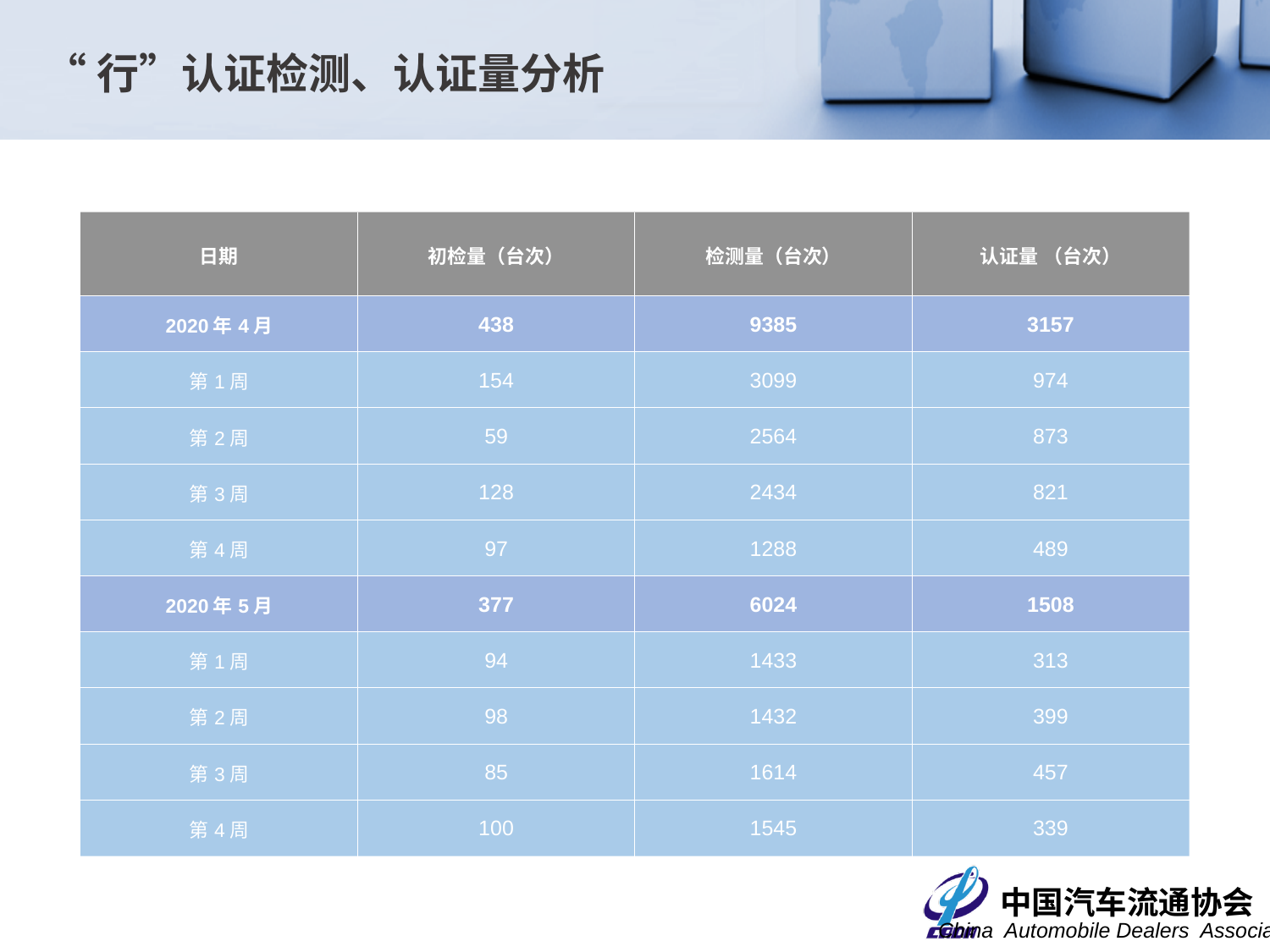

“行”认证检测、认证量分析
| 日期 | 初检量（台次） | 检测量（台次） | 认证量 （台次） |
| --- | --- | --- | --- |
| 2020年4月 | 438 | 9385 | 3157 |
| 第1周 | 154 | 3099 | 974 |
| 第2周 | 59 | 2564 | 873 |
| 第3周 | 128 | 2434 | 821 |
| 第4周 | 97 | 1288 | 489 |
| 2020年5月 | 377 | 6024 | 1508 |
| 第1周 | 94 | 1433 | 313 |
| 第2周 | 98 | 1432 | 399 |
| 第3周 | 85 | 1614 | 457 |
| 第4周 | 100 | 1545 | 339 |